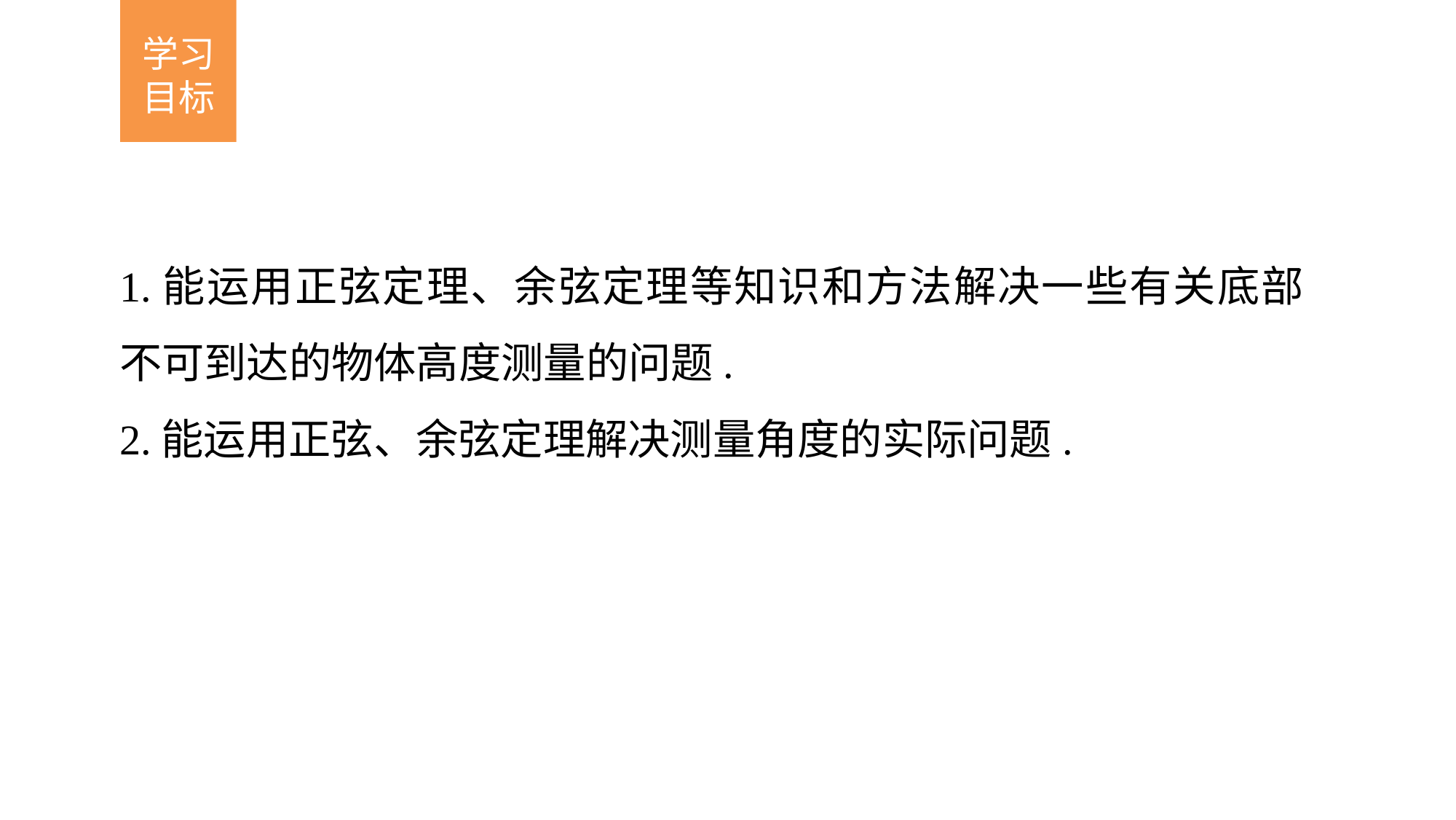

学习目标
1.能运用正弦定理、余弦定理等知识和方法解决一些有关底部不可到达的物体高度测量的问题.
2.能运用正弦、余弦定理解决测量角度的实际问题.